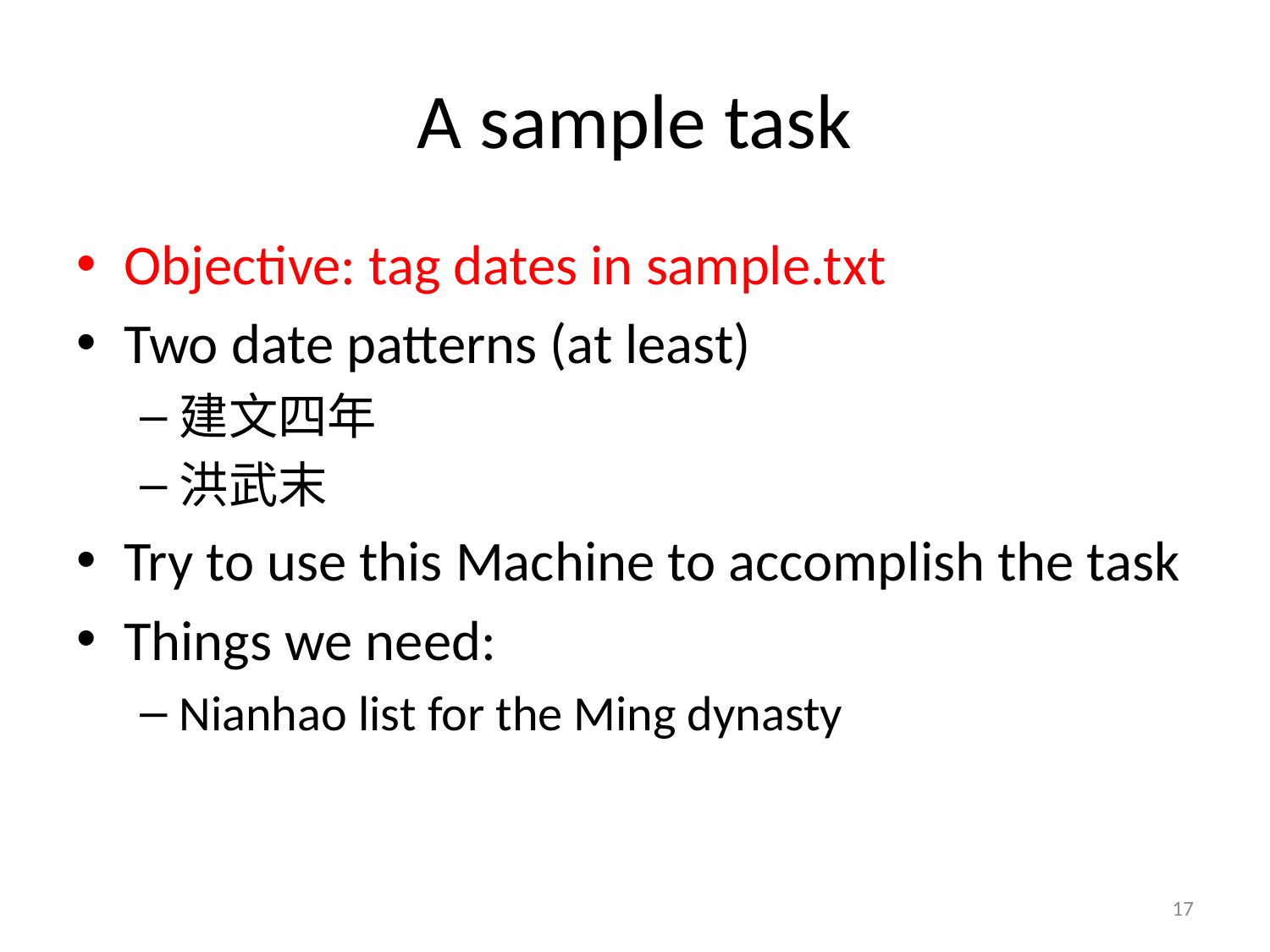

# A sample task
Objective: tag dates in sample.txt
Two date patterns (at least)
建文四年
洪武末
Try to use this Machine to accomplish the task
Things we need:
Nianhao list for the Ming dynasty
17